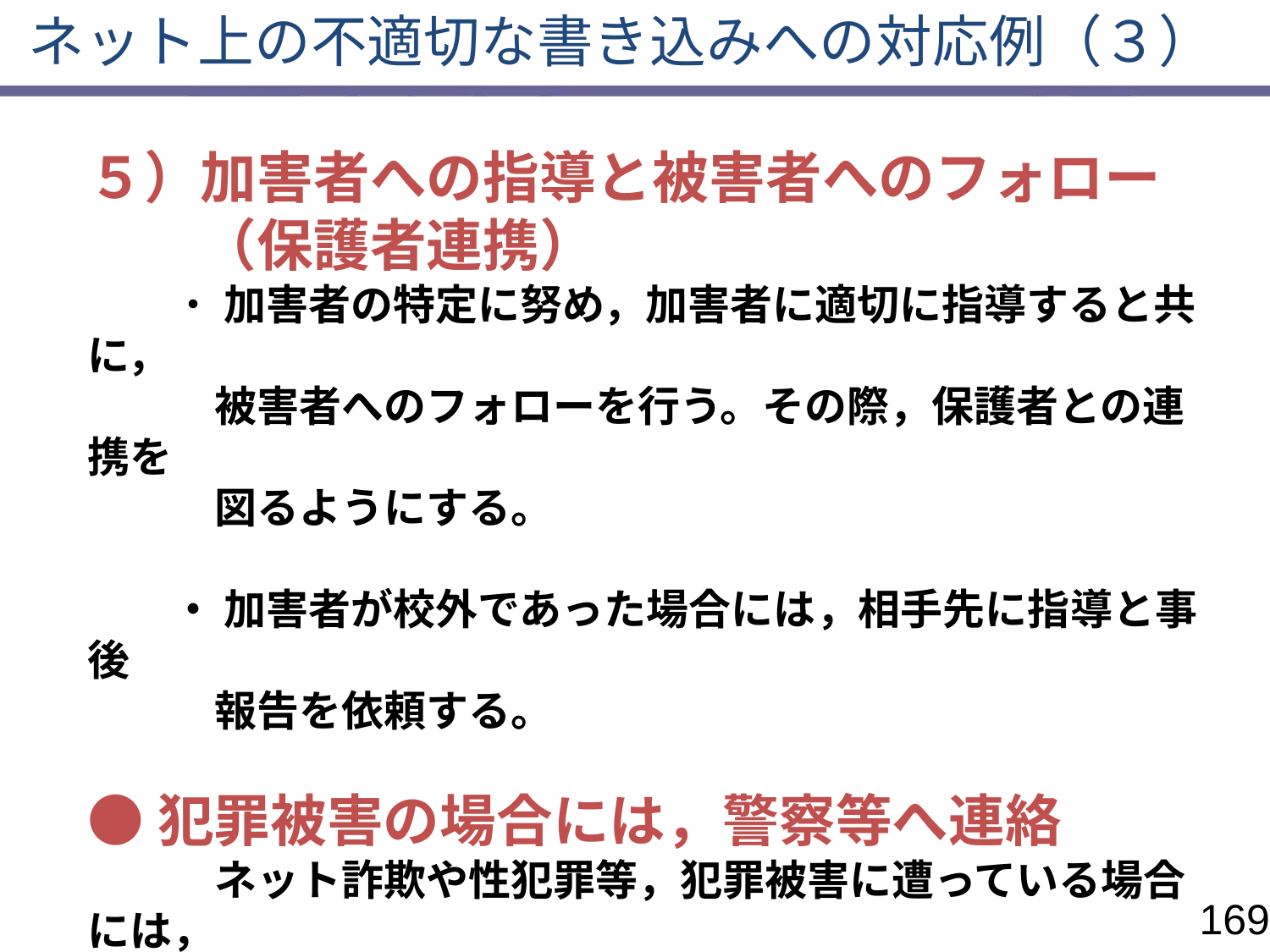

ネット上の不適切な書き込みへの対応例（３）
５）加害者への指導と被害者へのフォロー
　　（保護者連携）
　　・ 加害者の特定に努め，加害者に適切に指導すると共に，
　　　被害者へのフォローを行う。その際，保護者との連携を
　　　図るようにする。

　　・ 加害者が校外であった場合には，相手先に指導と事後
　　　報告を依頼する。

●犯罪被害の場合には，警察等へ連絡
　　　ネット詐欺や性犯罪等，犯罪被害に遭っている場合には，
　　警察のサイバー犯罪担当や国民生活センター等に連絡し，
　　その後の対応について相談する。

169